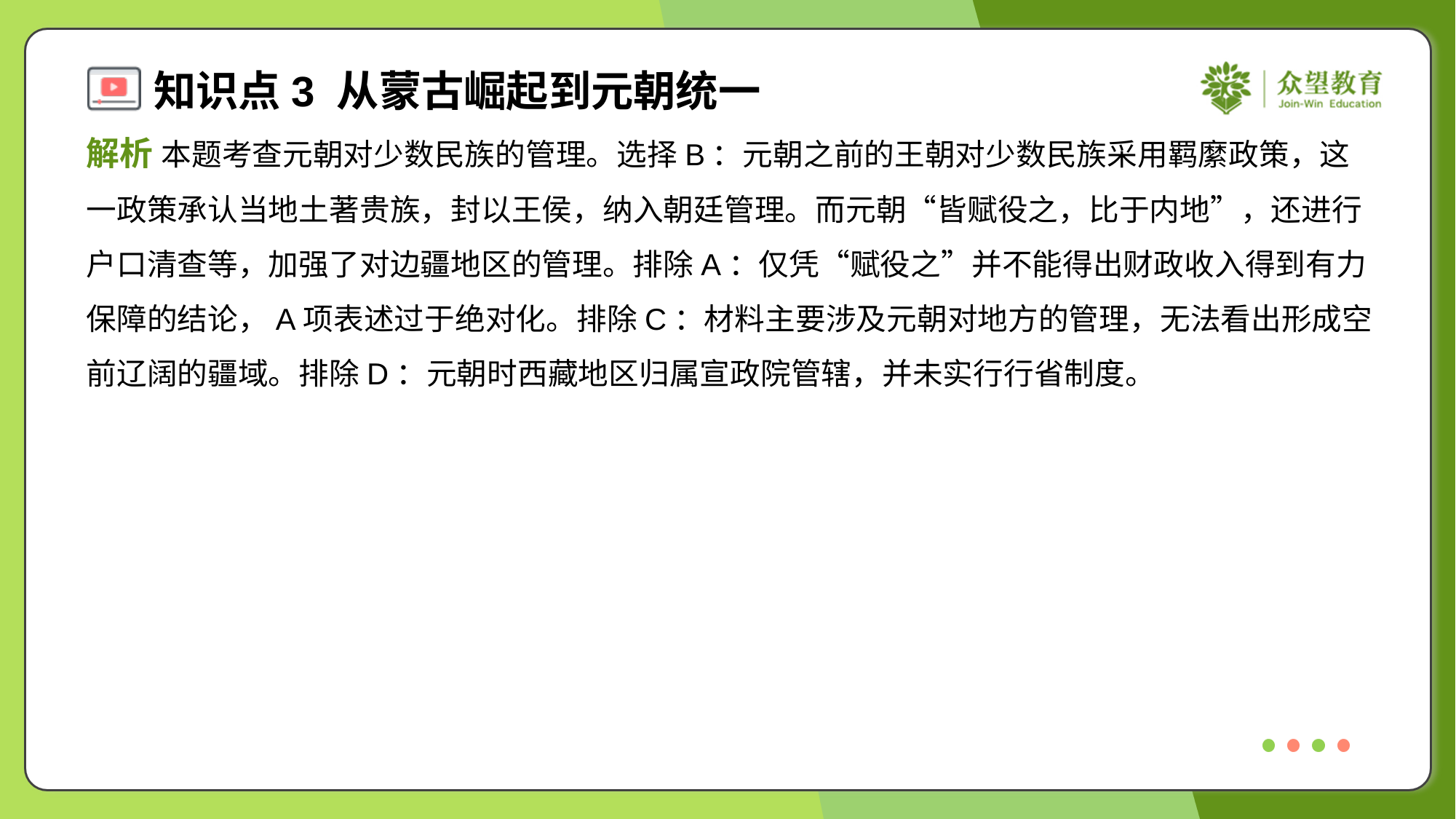

解析 本题考查元朝对少数民族的管理。选择B：元朝之前的王朝对少数民族采用羁縻政策，这
一政策承认当地土著贵族，封以王侯，纳入朝廷管理。而元朝“皆赋役之，比于内地”，还进行
户口清查等，加强了对边疆地区的管理。排除A：仅凭“赋役之”并不能得出财政收入得到有力
保障的结论，A项表述过于绝对化。排除C：材料主要涉及元朝对地方的管理，无法看出形成空
前辽阔的疆域。排除D：元朝时西藏地区归属宣政院管辖，并未实行行省制度。